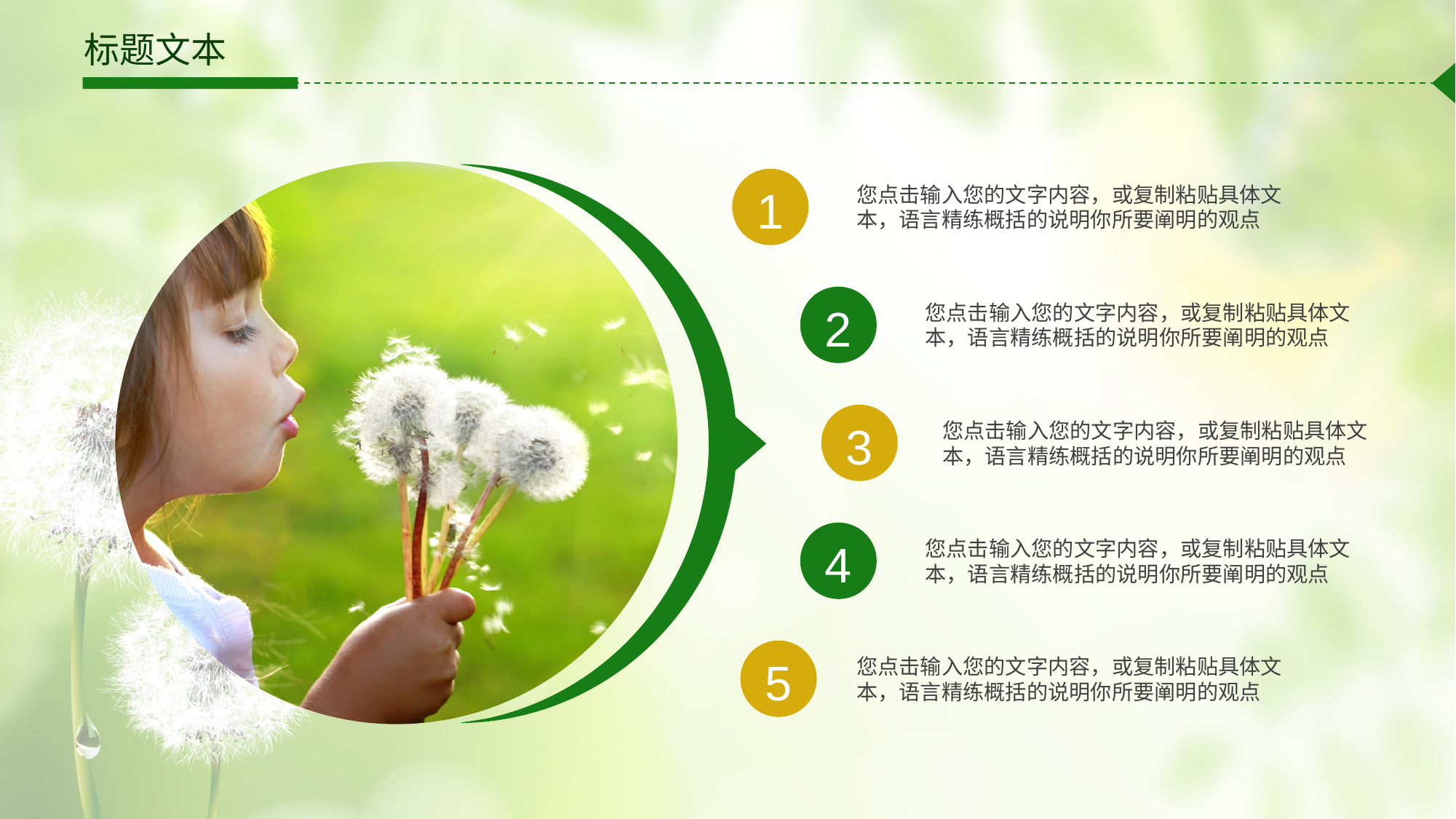

# 标题文本

1
您点击输入您的文字内容，或复制粘贴具体文本，语言精练概括的说明你所要阐明的观点
2
您点击输入您的文字内容，或复制粘贴具体文本，语言精练概括的说明你所要阐明的观点

3
您点击输入您的文字内容，或复制粘贴具体文本，语言精练概括的说明你所要阐明的观点

4
您点击输入您的文字内容，或复制粘贴具体文本，语言精练概括的说明你所要阐明的观点
5
您点击输入您的文字内容，或复制粘贴具体文本，语言精练概括的说明你所要阐明的观点